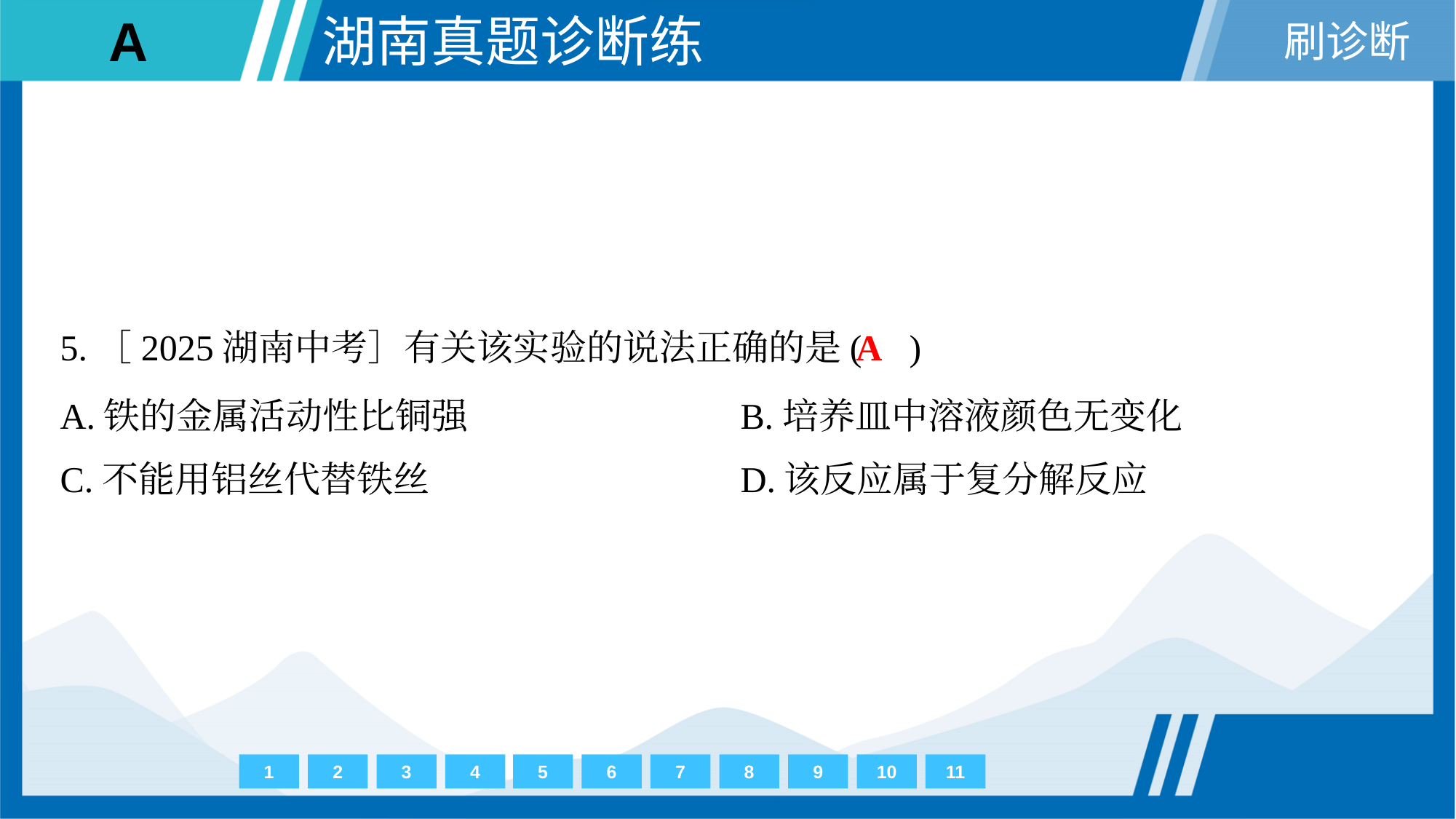

A
5.［2025湖南中考］有关该实验的说法正确的是(     )
A.铁的金属活动性比铜强	B.培养皿中溶液颜色无变化
C.不能用铝丝代替铁丝	D.该反应属于复分解反应